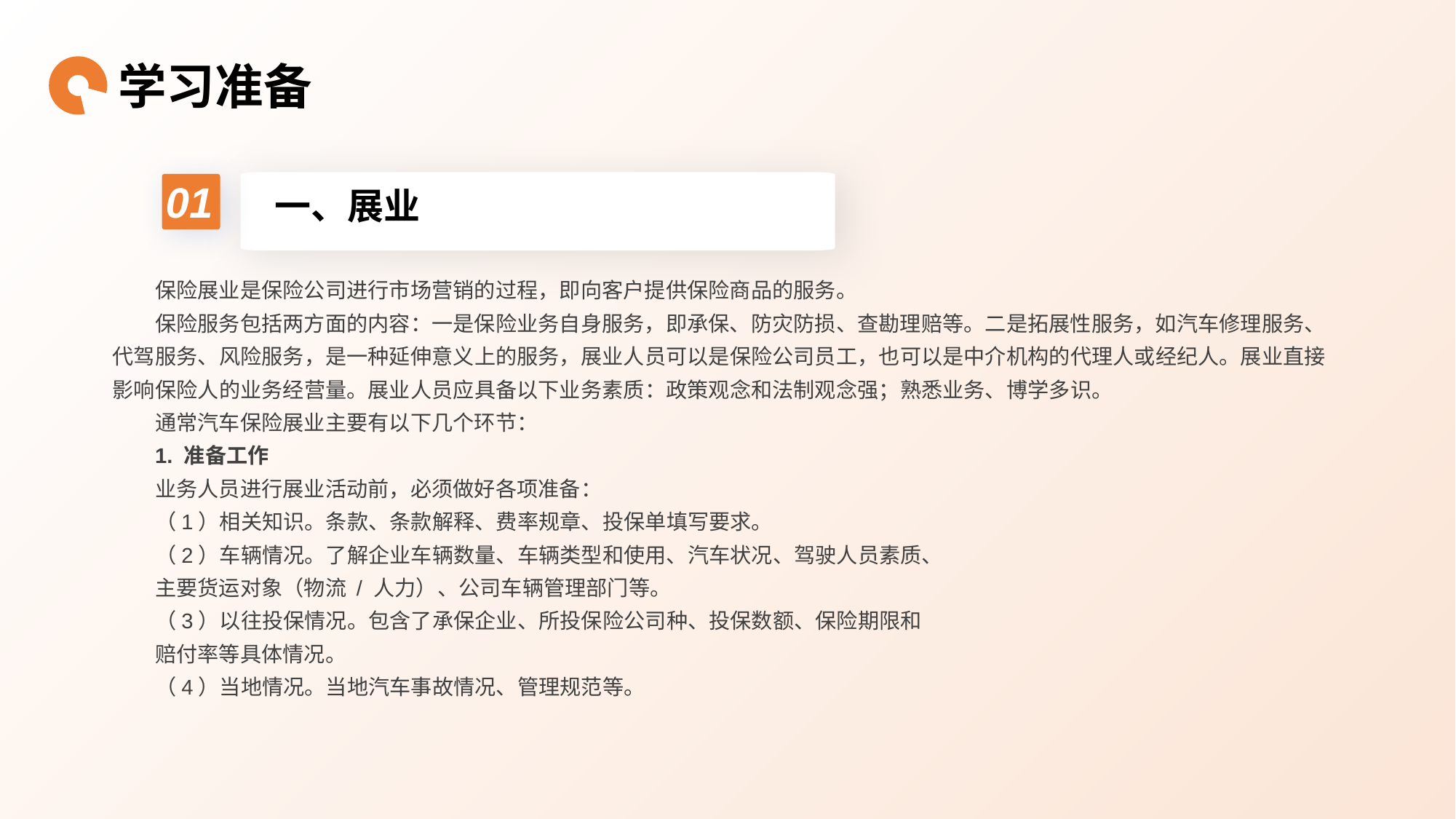

学习准备

01

一、展业
保险展业是保险公司进行市场营销的过程，即向客户提供保险商品的服务。
保险服务包括两方面的内容：一是保险业务自身服务，即承保、防灾防损、查勘理赔等。二是拓展性服务，如汽车修理服务、代驾服务、风险服务，是一种延伸意义上的服务，展业人员可以是保险公司员工，也可以是中介机构的代理人或经纪人。展业直接影响保险人的业务经营量。展业人员应具备以下业务素质：政策观念和法制观念强；熟悉业务、博学多识。
通常汽车保险展业主要有以下几个环节：
1. 准备工作
业务人员进行展业活动前，必须做好各项准备：
（1）相关知识。条款、条款解释、费率规章、投保单填写要求。
（2）车辆情况。了解企业车辆数量、车辆类型和使用、汽车状况、驾驶人员素质、
主要货运对象（物流 / 人力）、公司车辆管理部门等。
（3）以往投保情况。包含了承保企业、所投保险公司种、投保数额、保险期限和
赔付率等具体情况。
（4）当地情况。当地汽车事故情况、管理规范等。